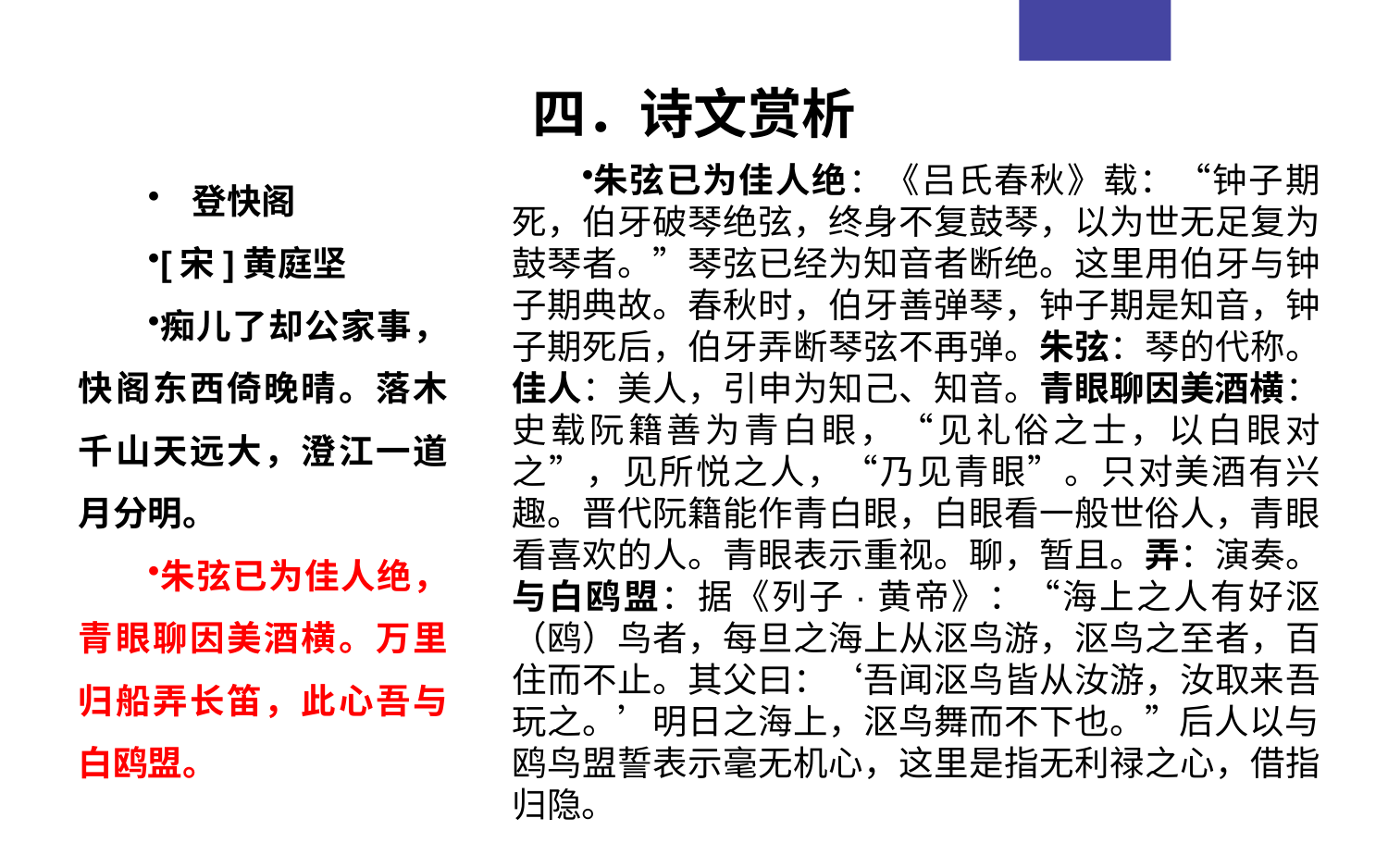

四．诗文赏析
   登快阁
[宋]黄庭坚
痴儿了却公家事，快阁东西倚晚晴。落木千山天远大，澄江一道月分明。
朱弦已为佳人绝，青眼聊因美酒横。万里归船弄长笛，此心吾与白鸥盟。

朱弦已为佳人绝：《吕氏春秋》载：“钟子期死，伯牙破琴绝弦，终身不复鼓琴，以为世无足复为鼓琴者。”琴弦已经为知音者断绝。这里用伯牙与钟子期典故。春秋时，伯牙善弹琴，钟子期是知音，钟子期死后，伯牙弄断琴弦不再弹。朱弦：琴的代称。佳人：美人，引申为知己、知音。青眼聊因美酒横：史载阮籍善为青白眼，“见礼俗之士，以白眼对之”，见所悦之人，“乃见青眼”。只对美酒有兴趣。晋代阮籍能作青白眼，白眼看一般世俗人，青眼看喜欢的人。青眼表示重视。聊，暂且。弄：演奏。与白鸥盟：据《列子·黄帝》：“海上之人有好沤（鸥）鸟者，每旦之海上从沤鸟游，沤鸟之至者，百住而不止。其父曰：‘吾闻沤鸟皆从汝游，汝取来吾玩之。’明日之海上，沤鸟舞而不下也。”后人以与鸥鸟盟誓表示毫无机心，这里是指无利禄之心，借指归隐。